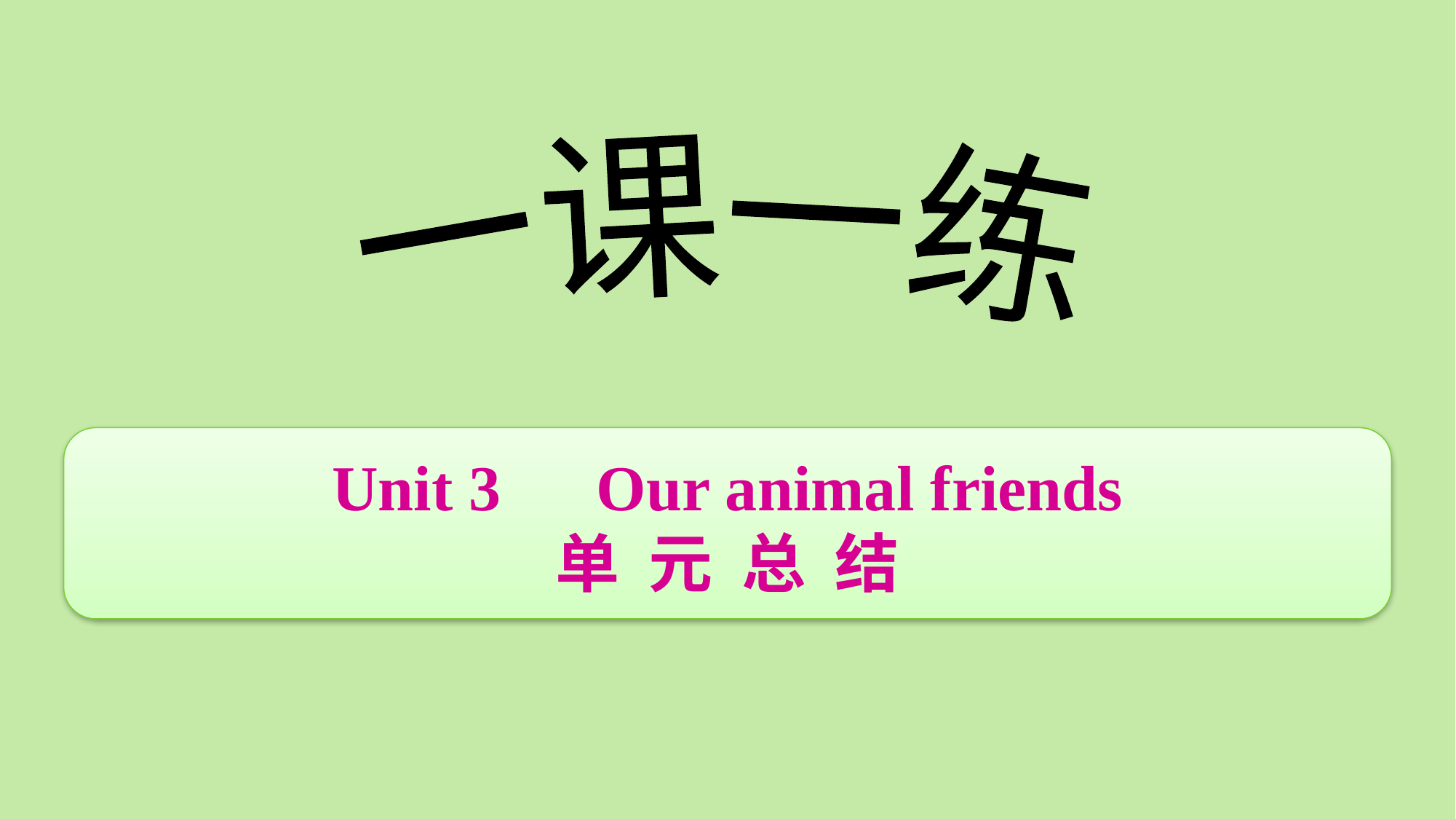

Unit 3　Our animal friends
单  元  总  结